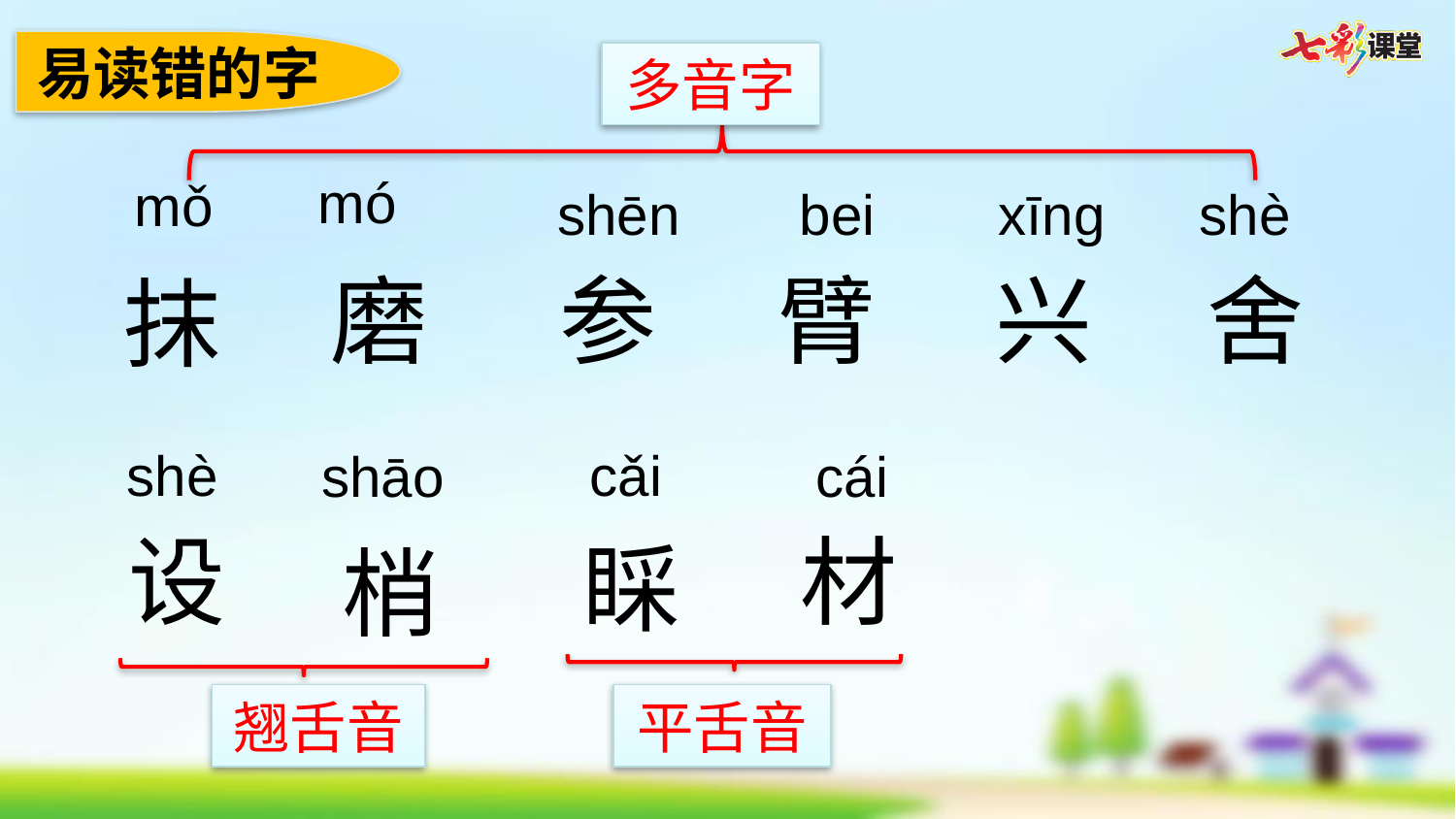

易读错的字
多音字
mó
mǒ
shēn
bei
xīng
shè
舍
磨
参
臂
兴
抹
cǎi
shè
cái
shāo

材
设
睬
梢
翘舌音
平舌音